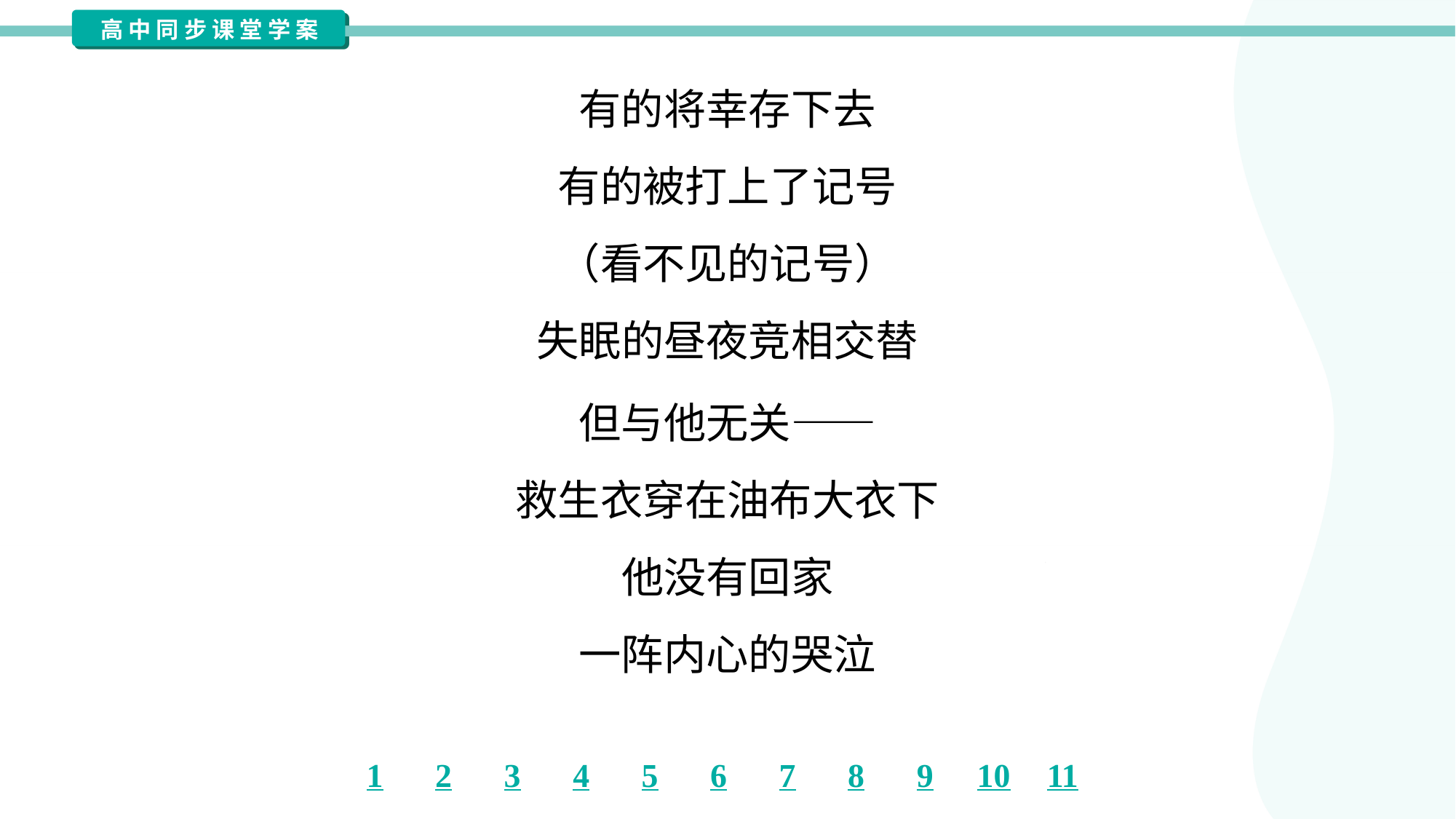

有的将幸存下去
有的被打上了记号
（看不见的记号）
失眠的昼夜竞相交替
但与他无关——
救生衣穿在油布大衣下
他没有回家
一阵内心的哭泣